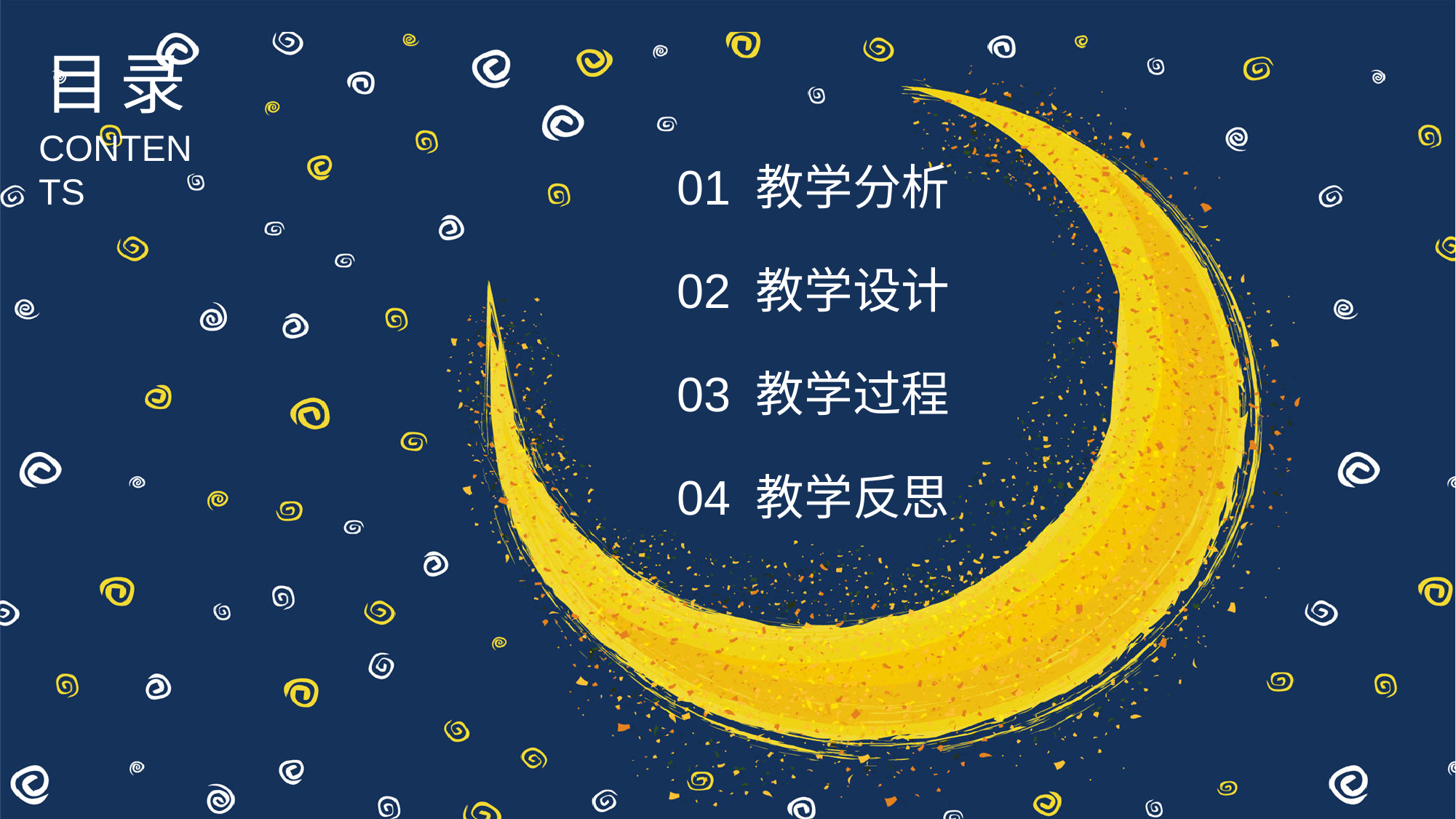

目录
CONTENTS
01 教学分析
02 教学设计
03 教学过程
04 教学反思